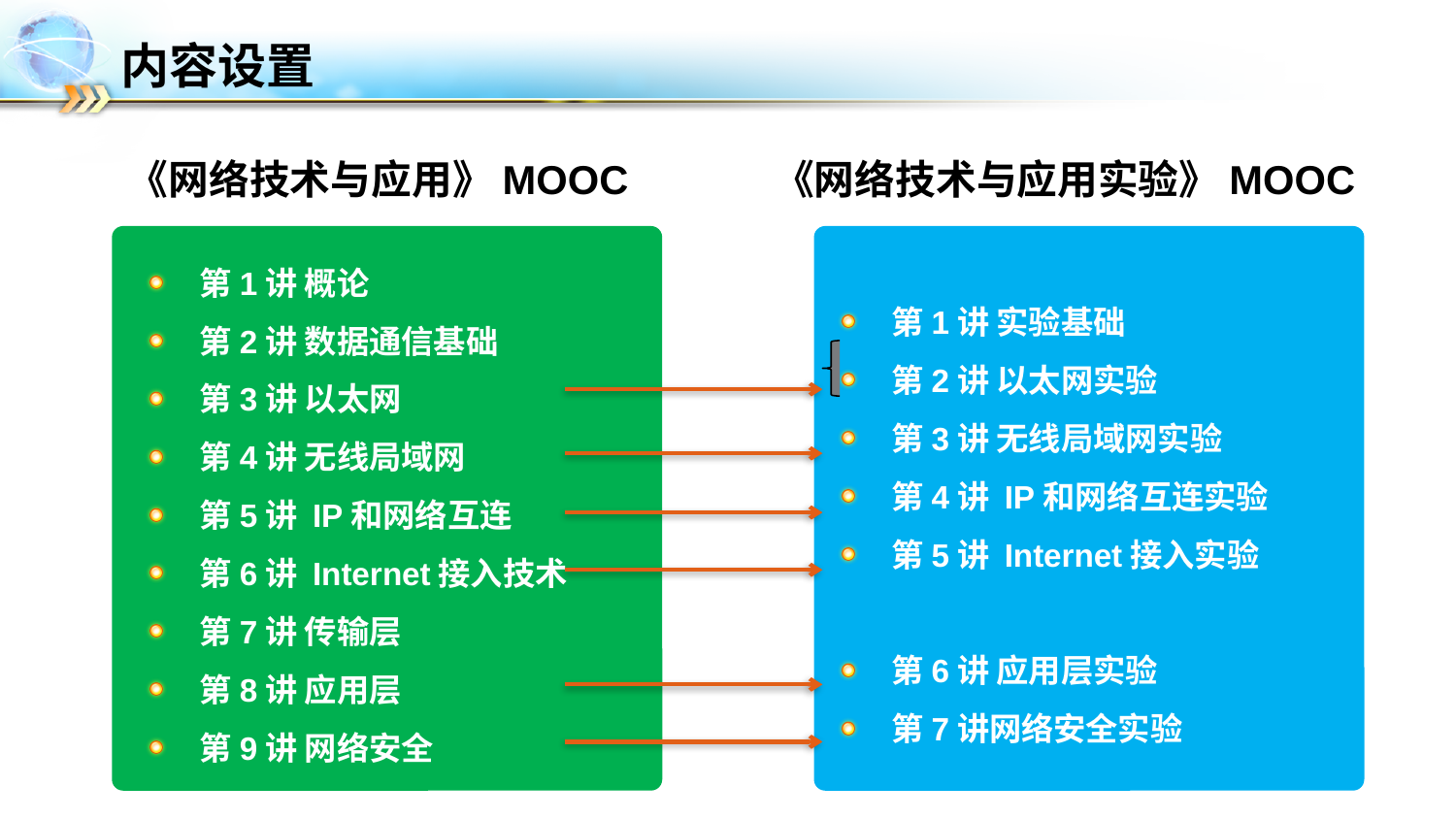

# 内容设置
《网络技术与应用》MOOC
《网络技术与应用实验》MOOC

第1讲 实验基础
第2讲 以太网实验
第3讲 无线局域网实验
第4讲 IP和网络互连实验
第5讲 Internet接入实验

第6讲 应用层实验
第7讲网络安全实验

第1讲 概论
第2讲 数据通信基础
第3讲 以太网
第4讲 无线局域网
第5讲 IP和网络互连
第6讲 Internet接入技术
第7讲 传输层
第8讲 应用层
第9讲 网络安全